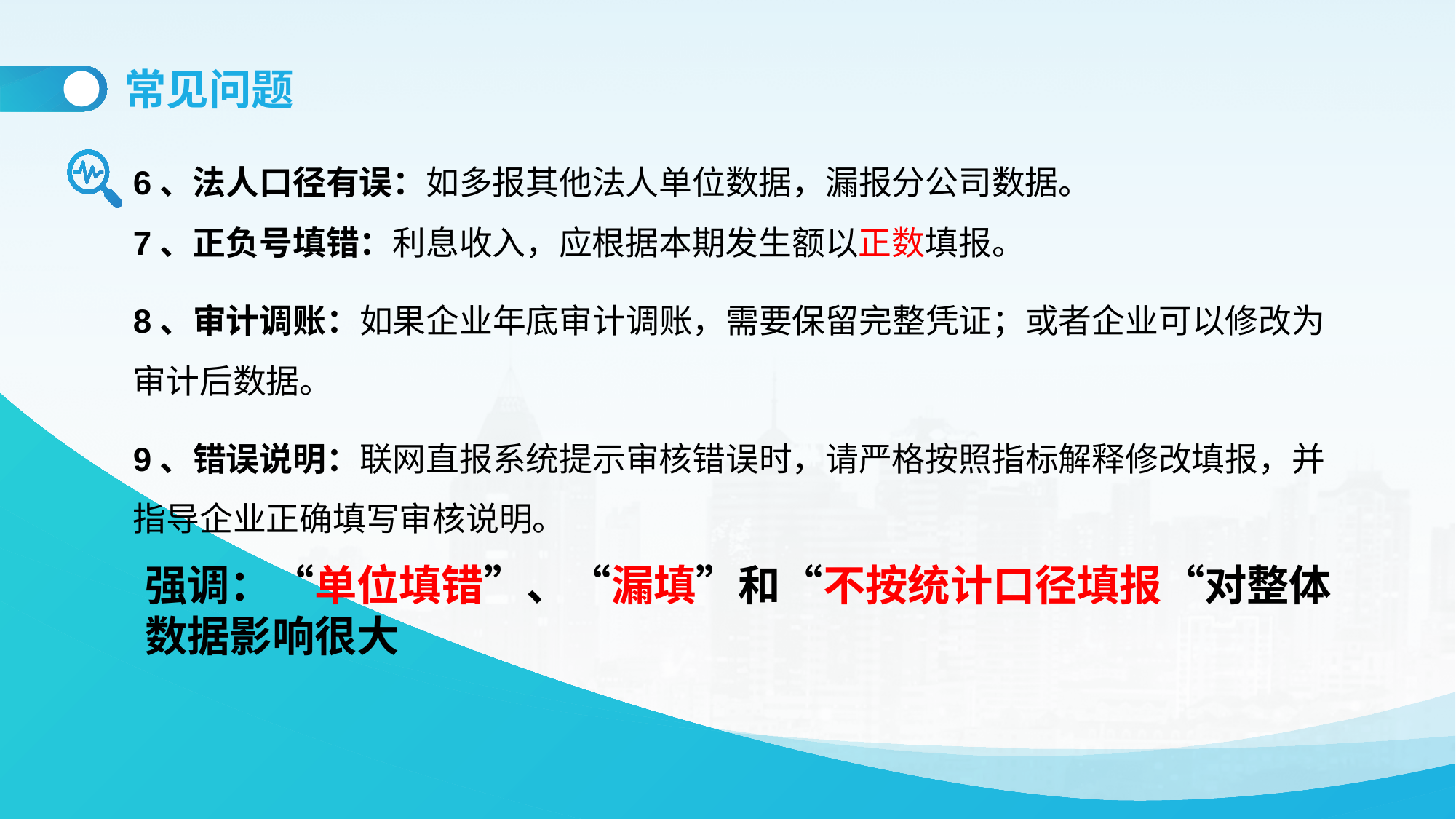

常见问题

6、法人口径有误：如多报其他法人单位数据，漏报分公司数据。
7、正负号填错：利息收入，应根据本期发生额以正数填报。
8、审计调账：如果企业年底审计调账，需要保留完整凭证；或者企业可以修改为审计后数据。
9、错误说明：联网直报系统提示审核错误时，请严格按照指标解释修改填报，并指导企业正确填写审核说明。

强调：“单位填错”、“漏填”和“不按统计口径填报“对整体数据影响很大